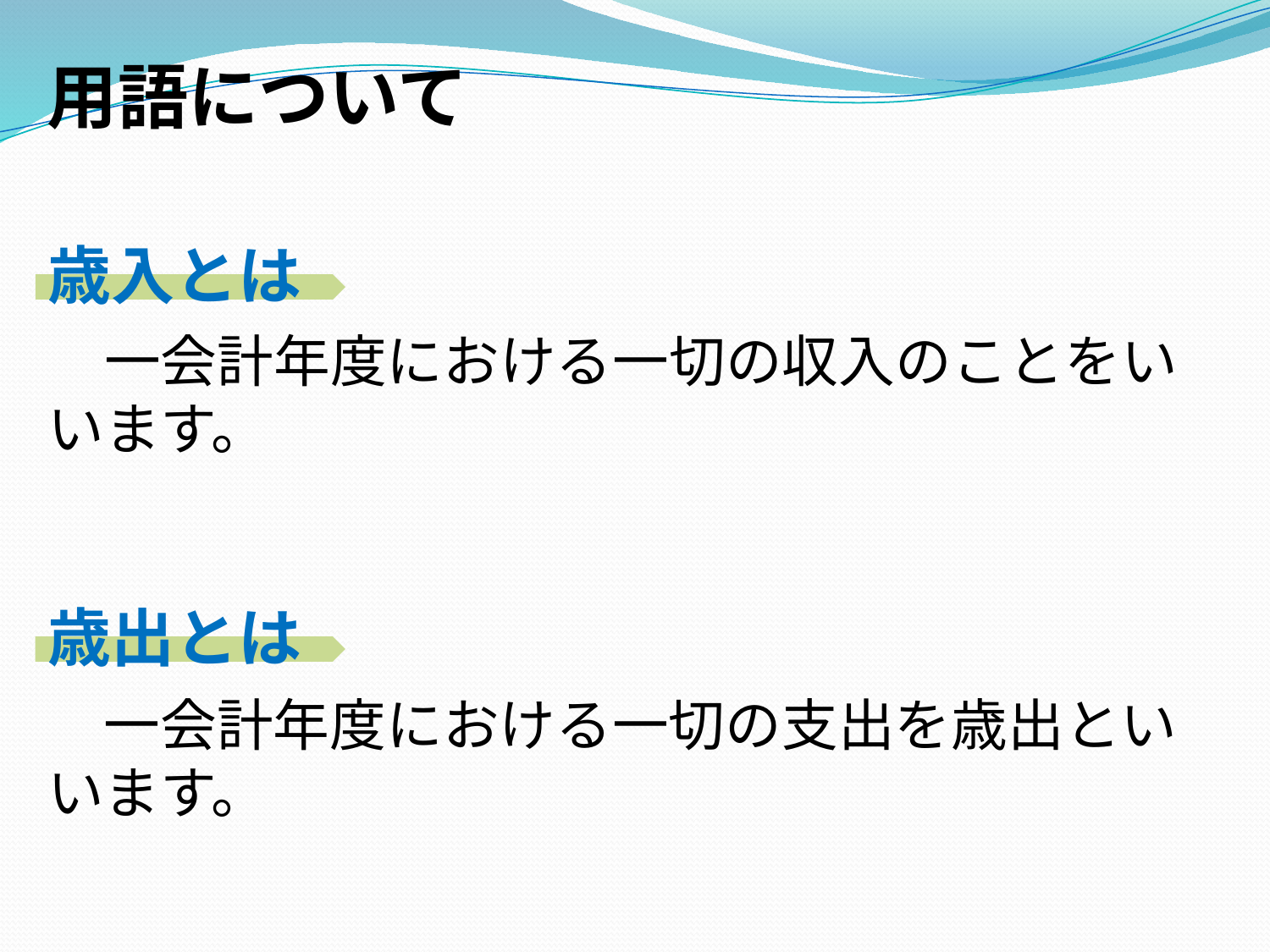

用語について
歳入とは

　一会計年度における一切の収入のことをいいます。
歳出とは

　一会計年度における一切の支出を歳出といいます。